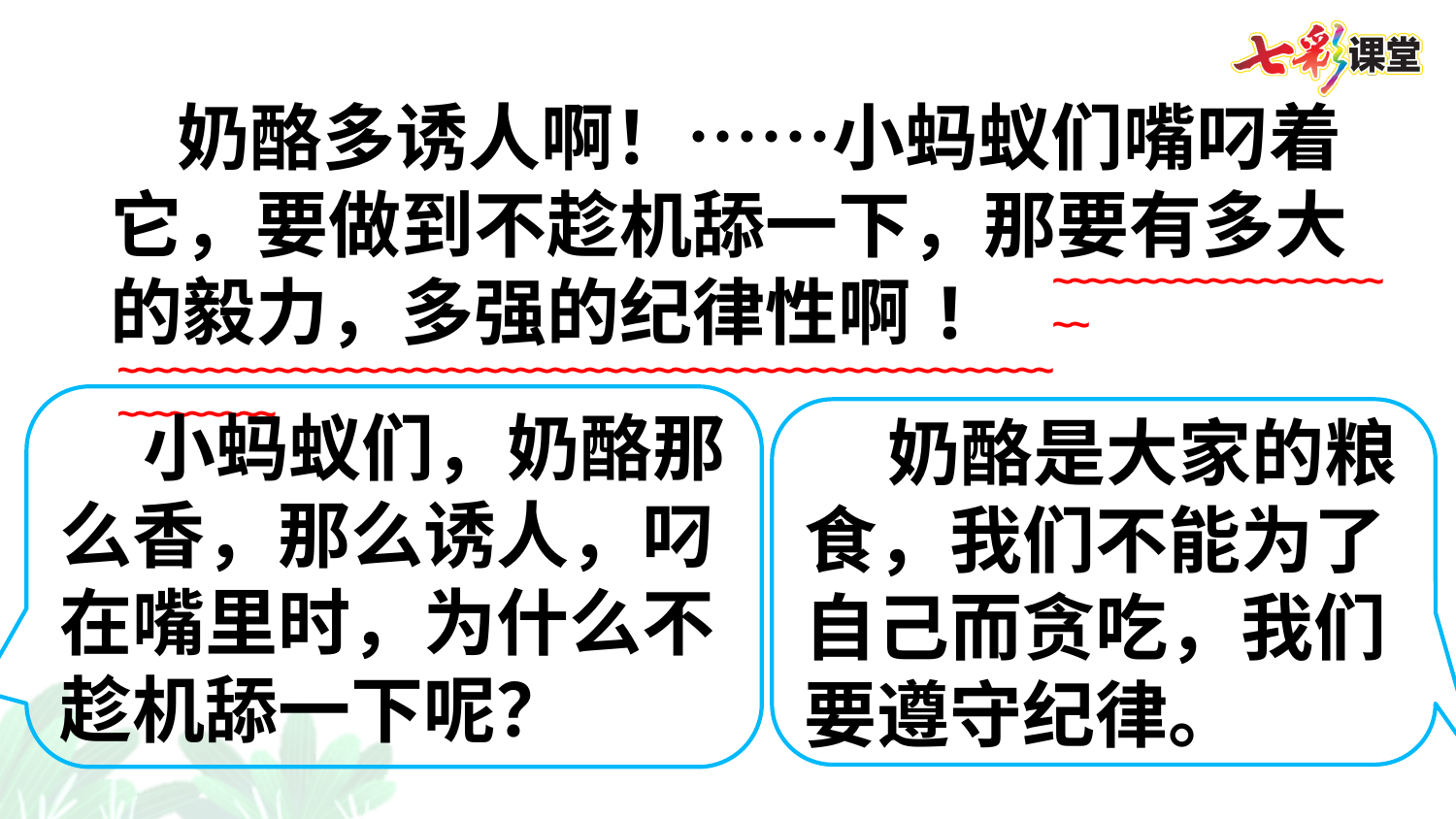

奶酪多诱人啊！……小蚂蚁们嘴叼着它，要做到不趁机舔一下，那要有多大的毅力，多强的纪律性啊!
~~~~~~~~~~~~~~~~~~~~~
~~~~~~~~~~~~~~~~~~~~~~~~~~~~~~~~~~~~~~~~~~~~~~~~~~~~~~~~~~~~~~~
    小蚂蚁们，奶酪那么香，那么诱人，叼在嘴里时，为什么不趁机舔一下呢？
    奶酪是大家的粮食，我们不能为了自己而贪吃，我们要遵守纪律。